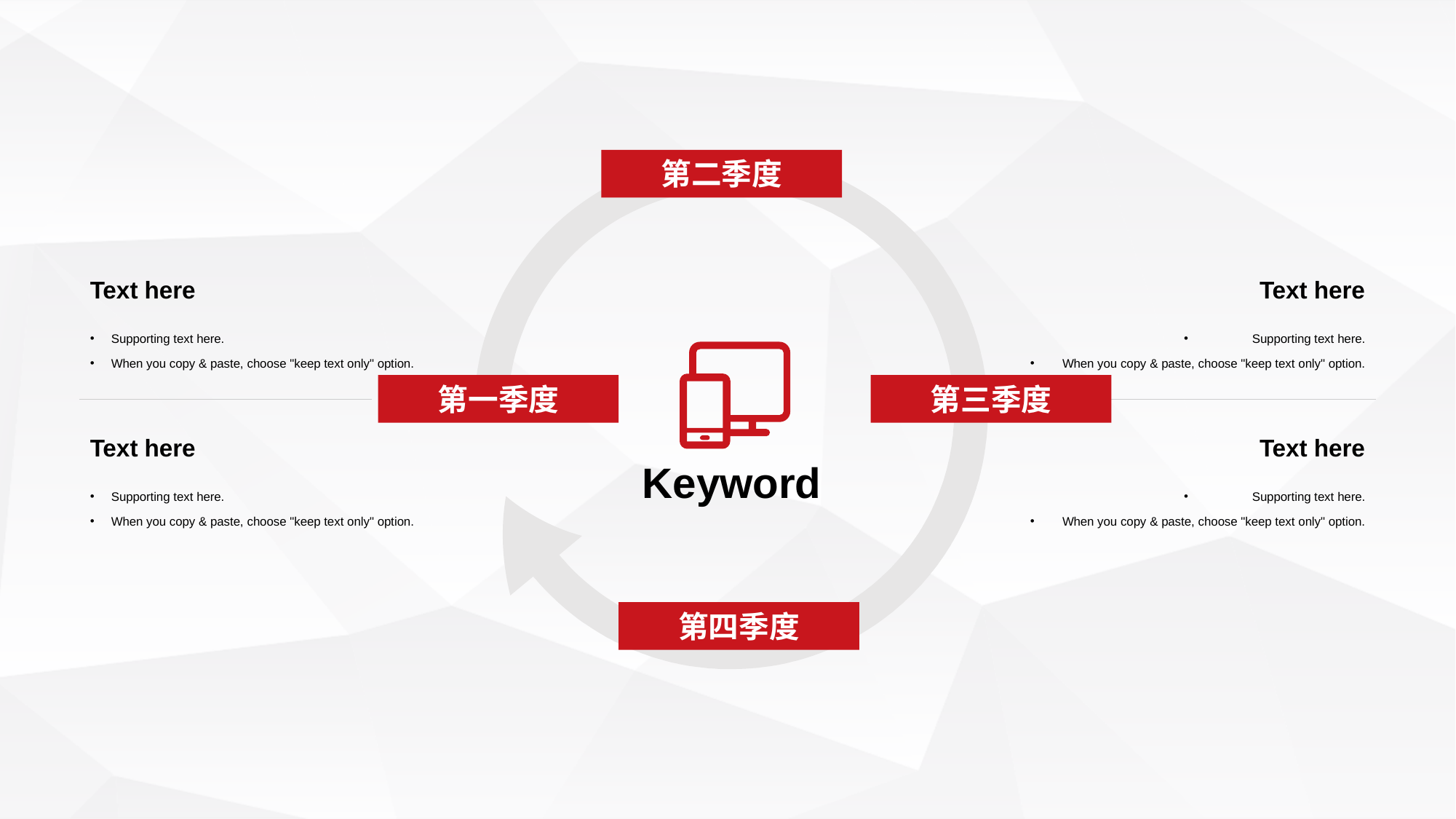

第二季度

第一季度
第三季度
Keyword
第四季度
Text here
Text here
Supporting text here.
When you copy & paste, choose "keep text only" option.
Supporting text here.
When you copy & paste, choose "keep text only" option.
Text here
Text here
Supporting text here.
When you copy & paste, choose "keep text only" option.
Supporting text here.
When you copy & paste, choose "keep text only" option.